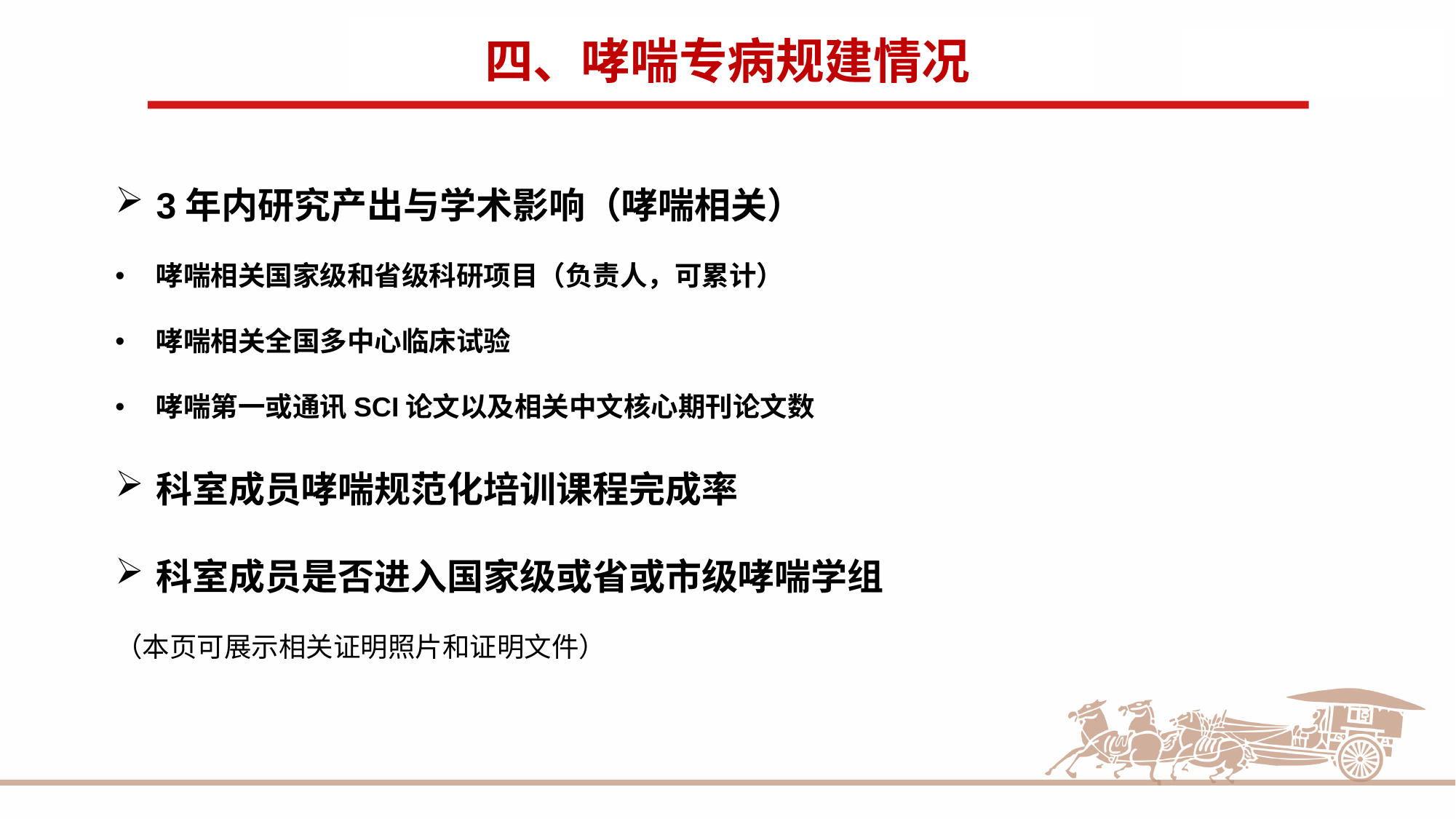

四、哮喘专病规建情况
3年内研究产出与学术影响（哮喘相关）
哮喘相关国家级和省级科研项目（负责人，可累计）
哮喘相关全国多中心临床试验
哮喘第一或通讯SCI论文以及相关中文核心期刊论文数
科室成员哮喘规范化培训课程完成率
科室成员是否进入国家级或省或市级哮喘学组
（本页可展示相关证明照片和证明文件）